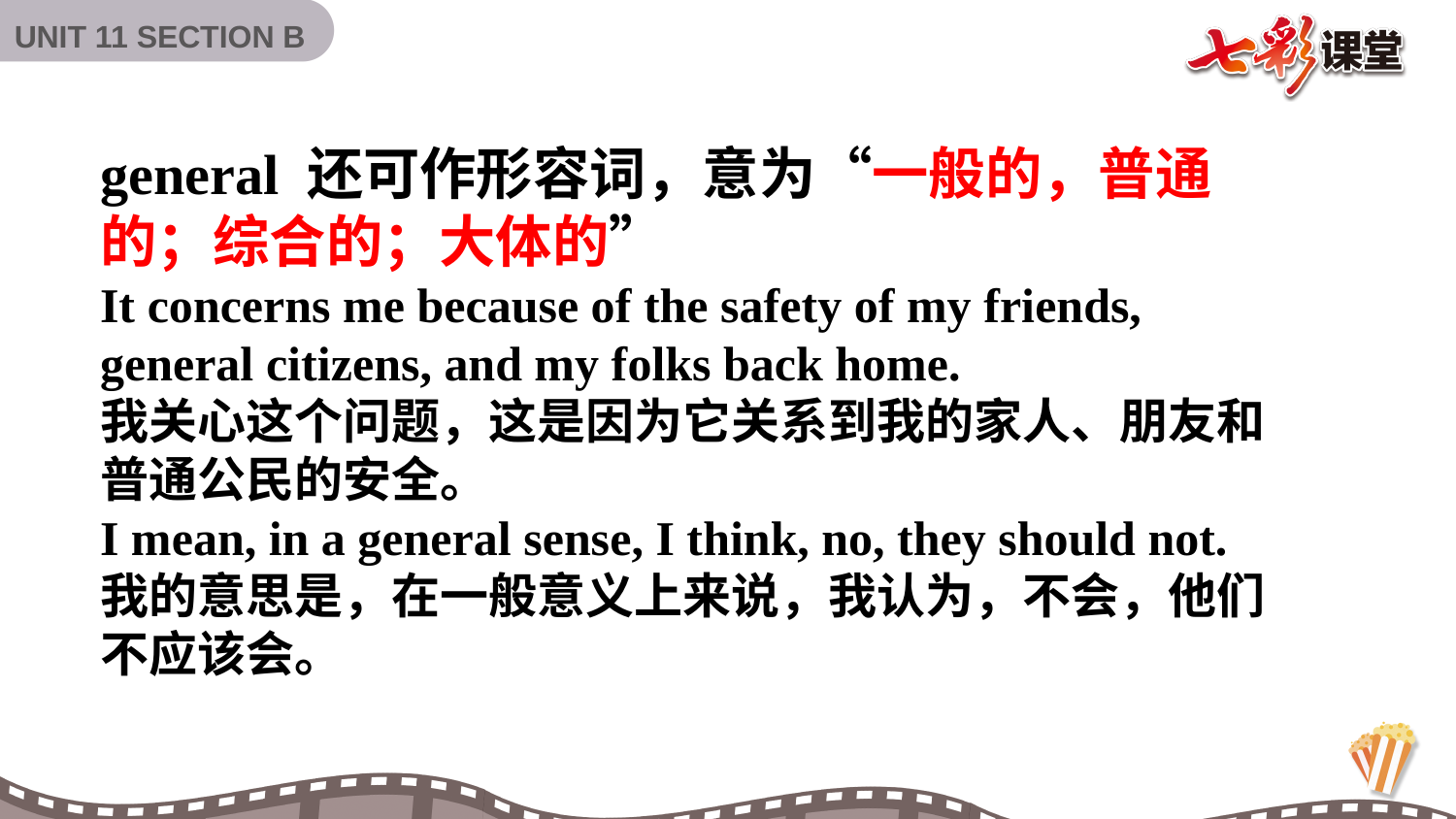

general 还可作形容词，意为“一般的，普通的；综合的；大体的”
It concerns me because of the safety of my friends, general citizens, and my folks back home.
我关心这个问题，这是因为它关系到我的家人、朋友和普通公民的安全。
I mean, in a general sense, I think, no, they should not.
我的意思是，在一般意义上来说，我认为，不会，他们不应该会。